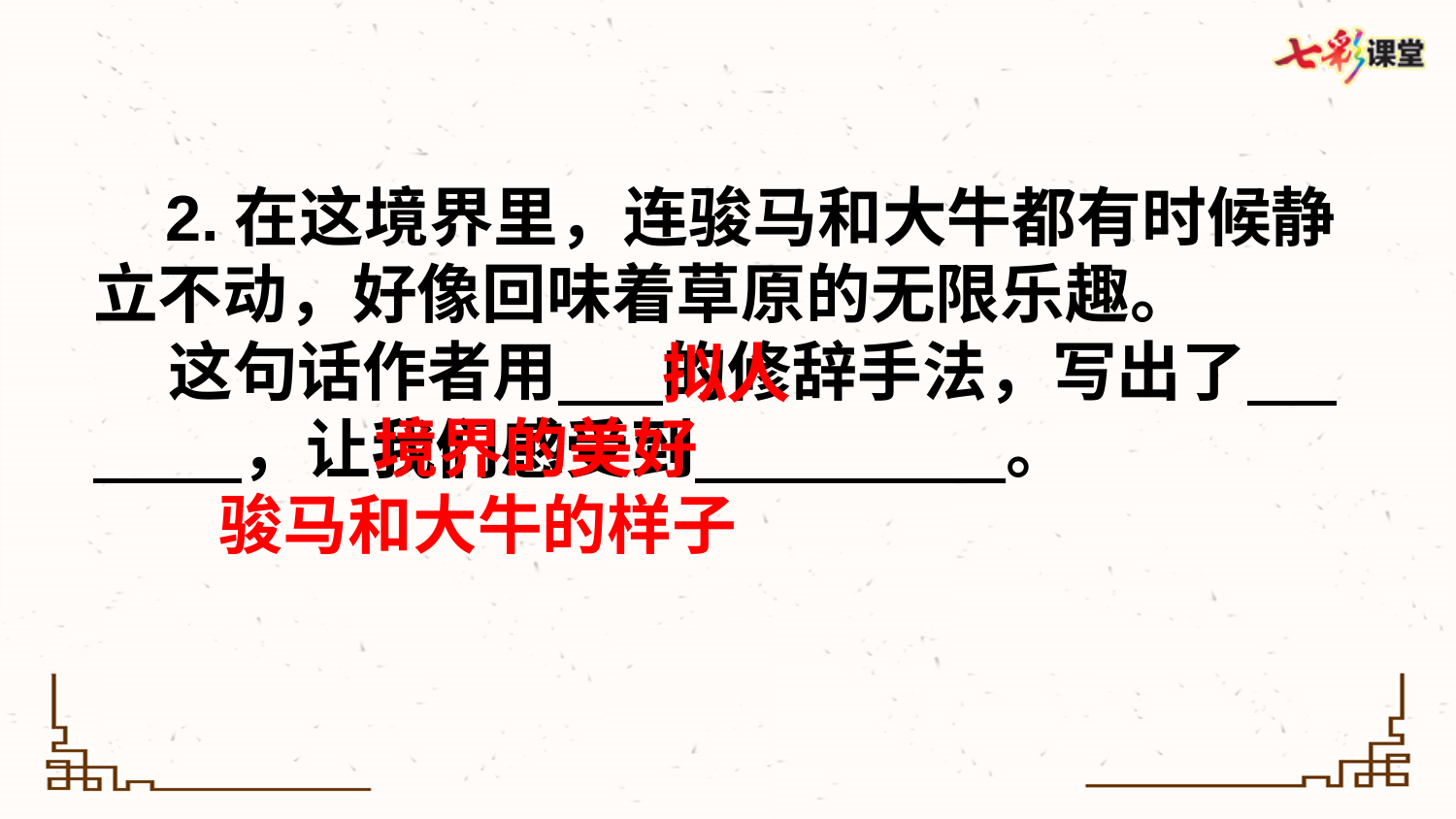

2.在这境界里，连骏马和大牛都有时候静立不动，好像回味着草原的无限乐趣。
    这句话作者用       的修辞手法，写出了                 ，让我们感受到                     。
拟人
境界的美好
骏马和大牛的样子